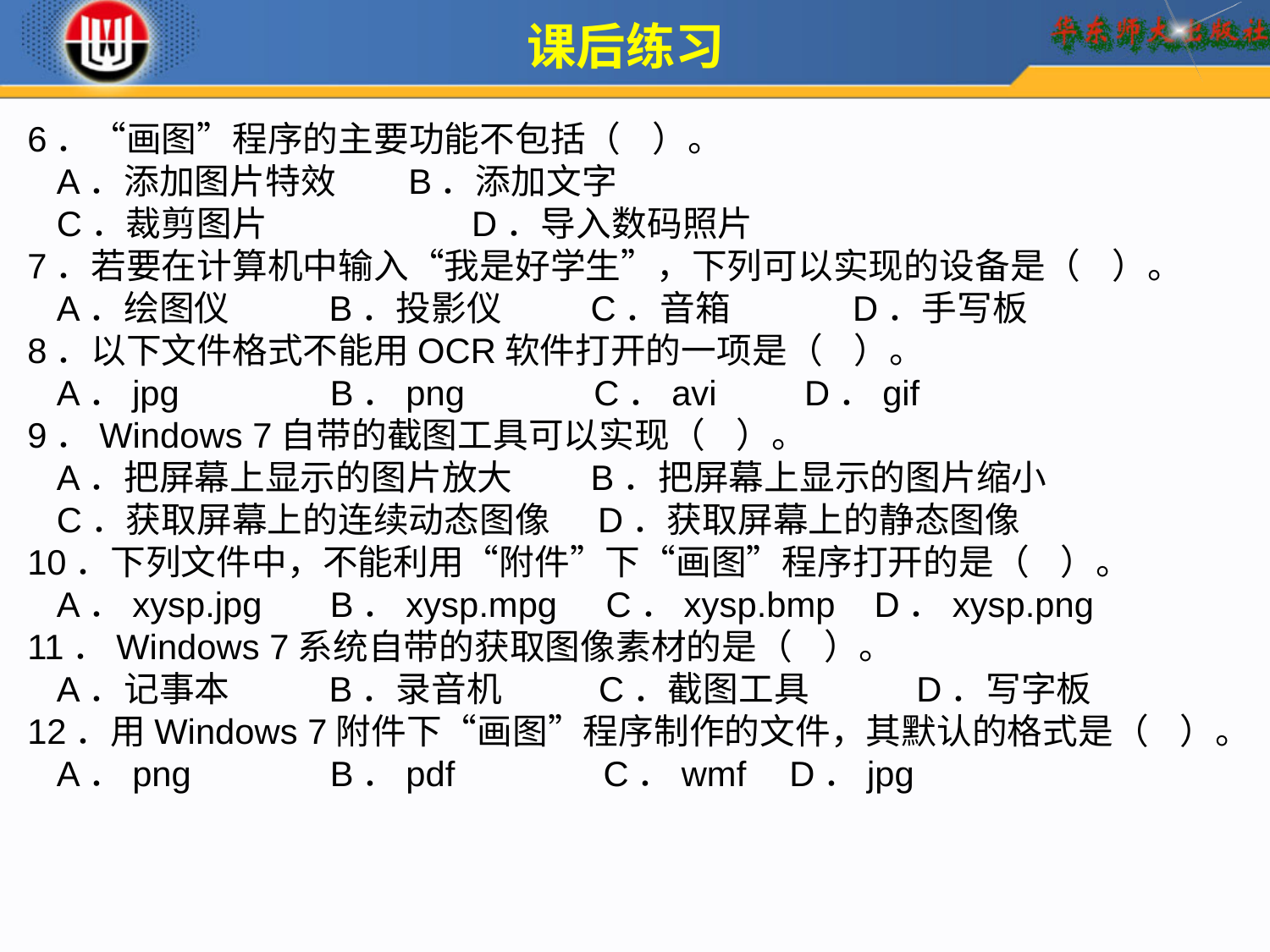

课后练习
6．“画图”程序的主要功能不包括（    ）。
   A．添加图片特效      	B．添加文字
   C．裁剪图片       	       D．导入数码照片
7．若要在计算机中输入“我是好学生”，下列可以实现的设备是（    ）。
   A．绘图仪	     B．投影仪	      C．音箱	       D．手写板
8．以下文件格式不能用OCR软件打开的一项是（    ）。
   A．jpg	     B．png	      C．avi         D．gif
9．Windows 7自带的截图工具可以实现（    ）。
   A．把屏幕上显示的图片放大	      B．把屏幕上显示的图片缩小
   C．获取屏幕上的连续动态图像     D．获取屏幕上的静态图像
10．下列文件中，不能利用“附件”下“画图”程序打开的是（    ）。
   A．xysp.jpg	     B．xysp.mpg     C．xysp.bmp    D．xysp.png
11．Windows 7系统自带的获取图像素材的是（    ）。
   A．记事本	     B．录音机	       C．截图工具	D．写字板
12．用Windows 7附件下“画图”程序制作的文件，其默认的格式是（    ）。
   A．png	     B．pdf 	       C．wmf    	D．jpg